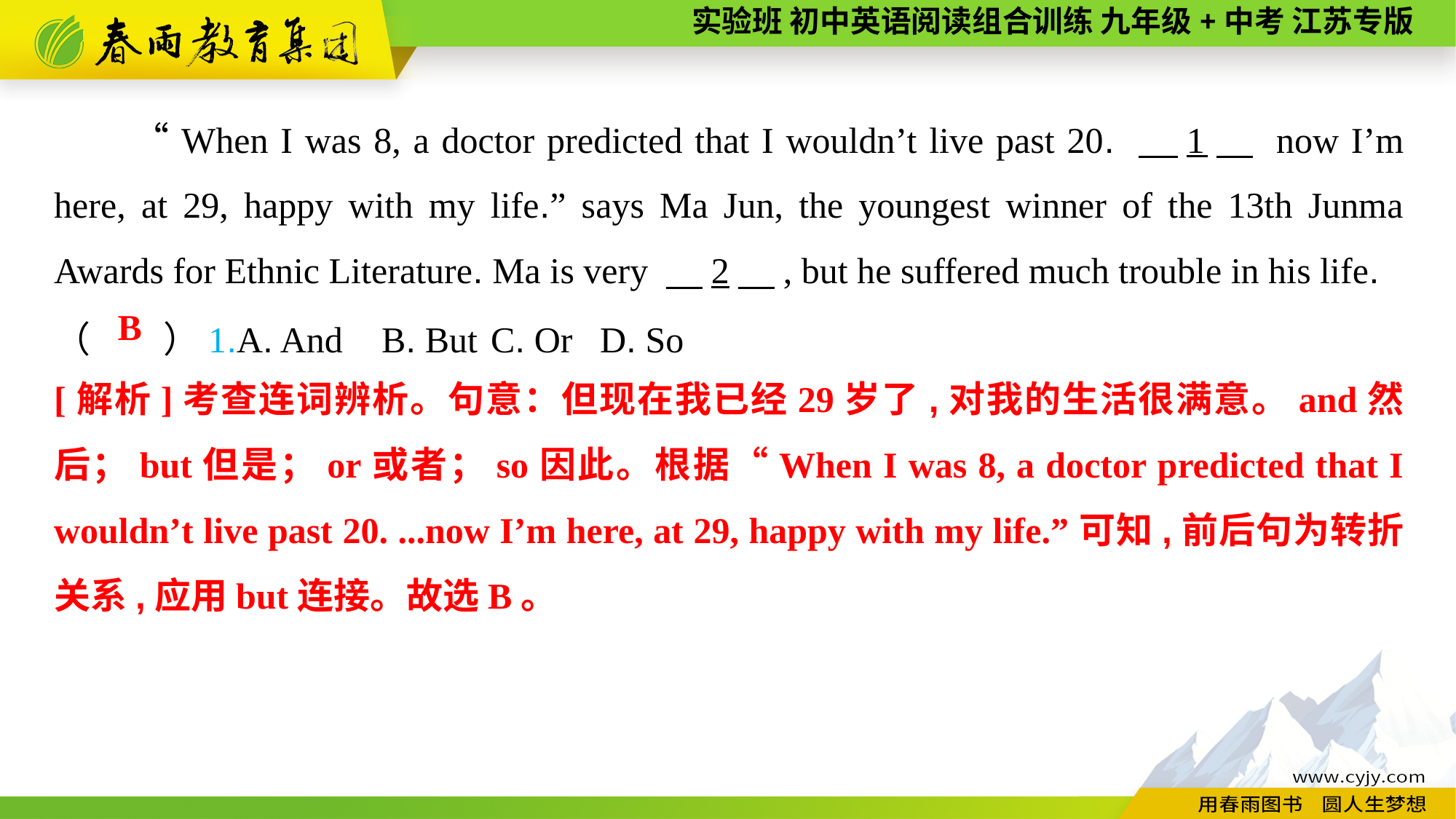

“When I was 8, a doctor predicted that I wouldn’t live past 20. 　1　 now I’m here, at 29, happy with my life.” says Ma Jun, the youngest winner of the 13th Junma Awards for Ethnic Literature. Ma is very 　2　, but he suffered much trouble in his life.
（　　）1.A. And	B. But	C. Or	D. So
B
[解析]考查连词辨析。句意：但现在我已经29岁了,对我的生活很满意。and然后；but但是；or或者；so因此。根据“When I was 8, a doctor predicted that I wouldn’t live past 20. ...now I’m here, at 29, happy with my life.”可知,前后句为转折关系,应用but连接。故选B。